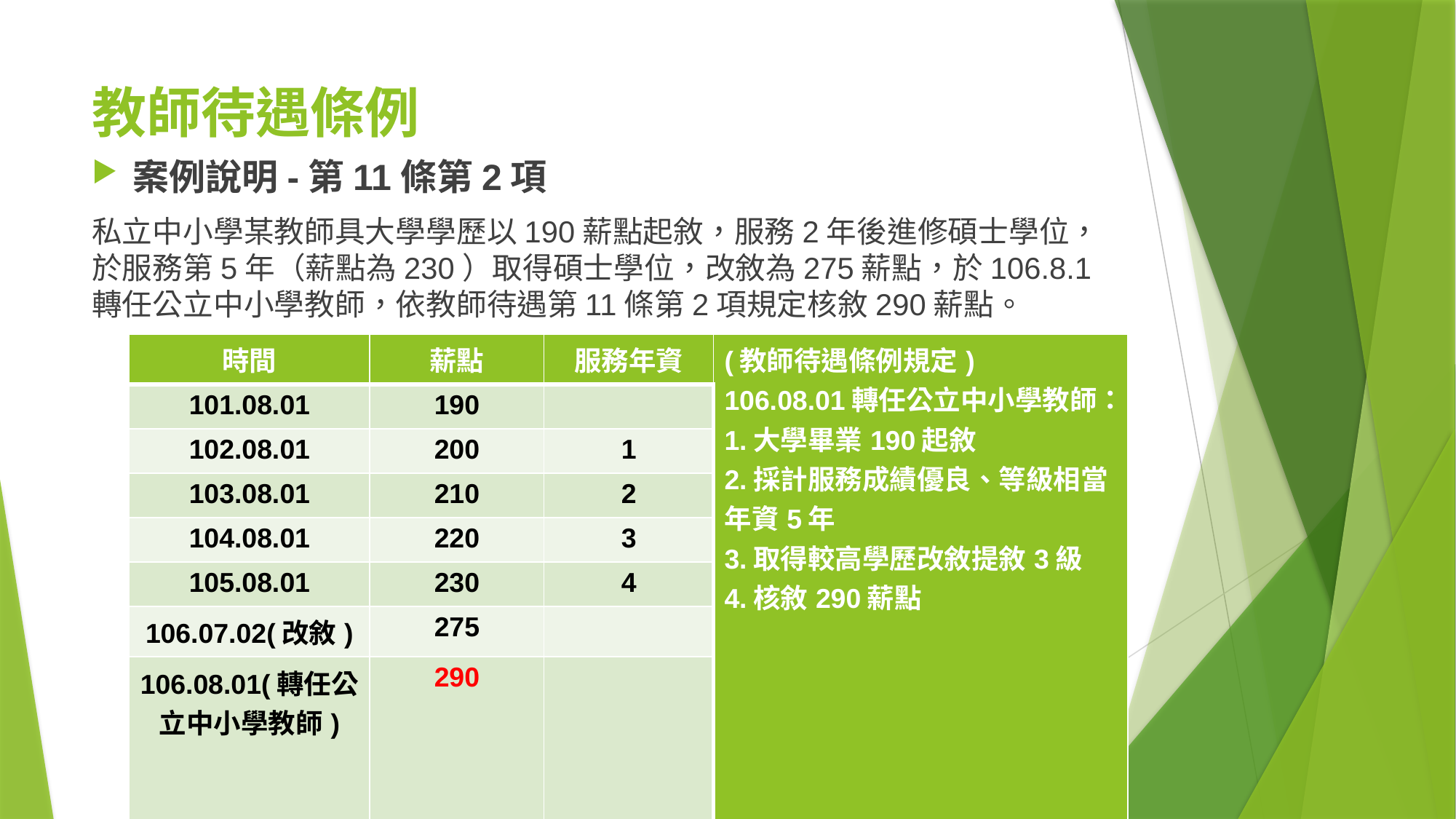

# 教師待遇條例
案例說明-第11條第2項
私立中小學某教師具大學學歷以190薪點起敘，服務2年後進修碩士學位，於服務第5年（薪點為230）取得碩士學位，改敘為275薪點，於106.8.1轉任公立中小學教師，依教師待遇第11條第2項規定核敘290薪點。

| 時間 | 薪點 | 服務年資 | (教師待遇條例規定) 106.08.01轉任公立中小學教師： 1.大學畢業190起敘 2.採計服務成績優良、等級相當年資5年 3.取得較高學歷改敘提敘3級 4.核敘290薪點 |
| --- | --- | --- | --- |
| 101.08.01 | 190 |  |  |
| 102.08.01 | 200 | 1 |  |
| 103.08.01 | 210 | 2 |  |
| 104.08.01 | 220 | 3 |  |
| 105.08.01 | 230 | 4 |  |
| 106.07.02(改敘) | 275 |  |  |
| 106.08.01(轉任公立中小學教師) | 290 |  |  |
29